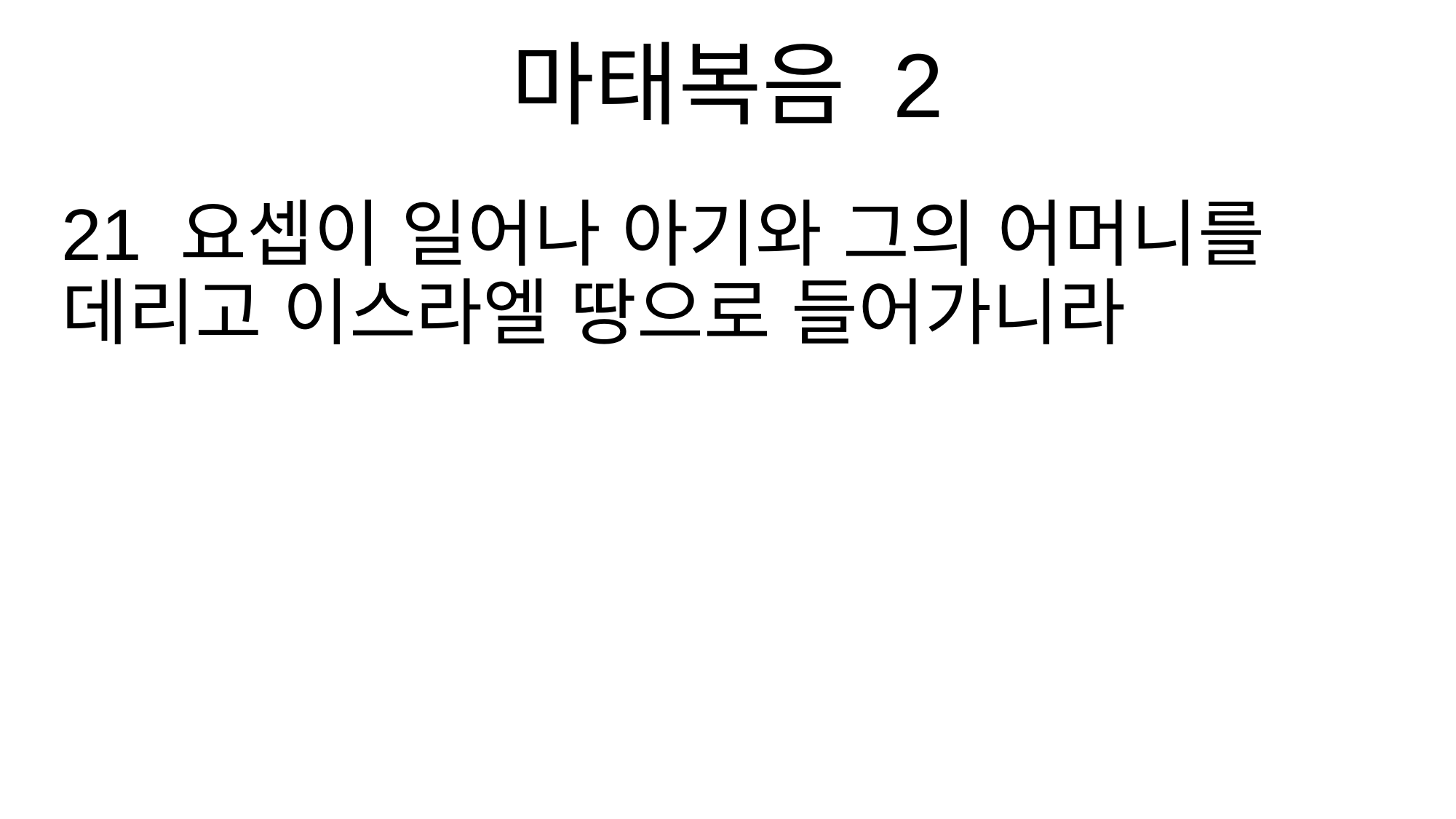

마태복음 2
21 요셉이 일어나 아기와 그의 어머니를 데리고 이스라엘 땅으로 들어가니라